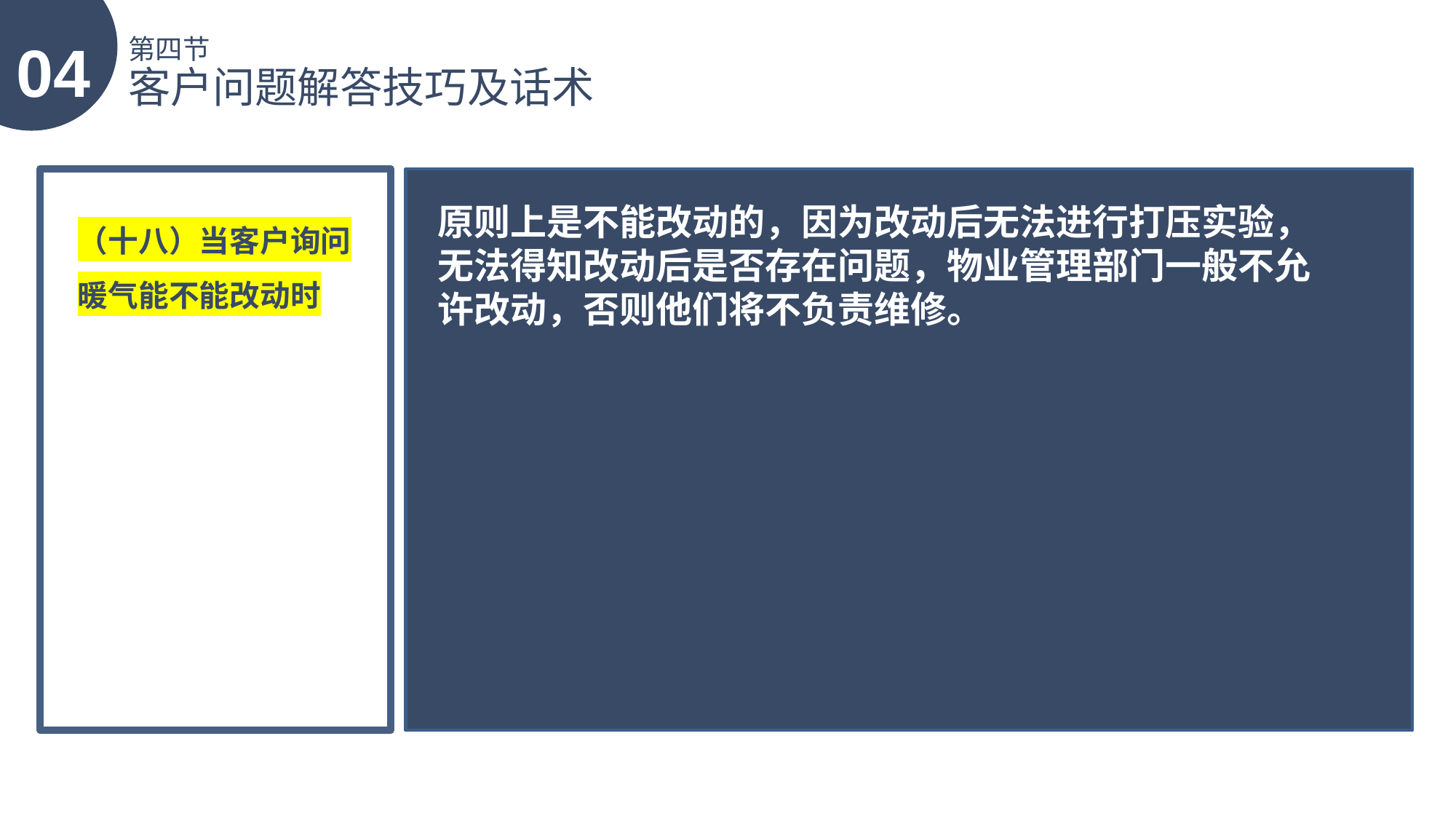

04
第四节
客户问题解答技巧及话术

原则上是不能改动的，因为改动后无法进行打压实验，无法得知改动后是否存在问题，物业管理部门一般不允许改动，否则他们将不负责维修。
（十八）当客户询问暖气能不能改动时